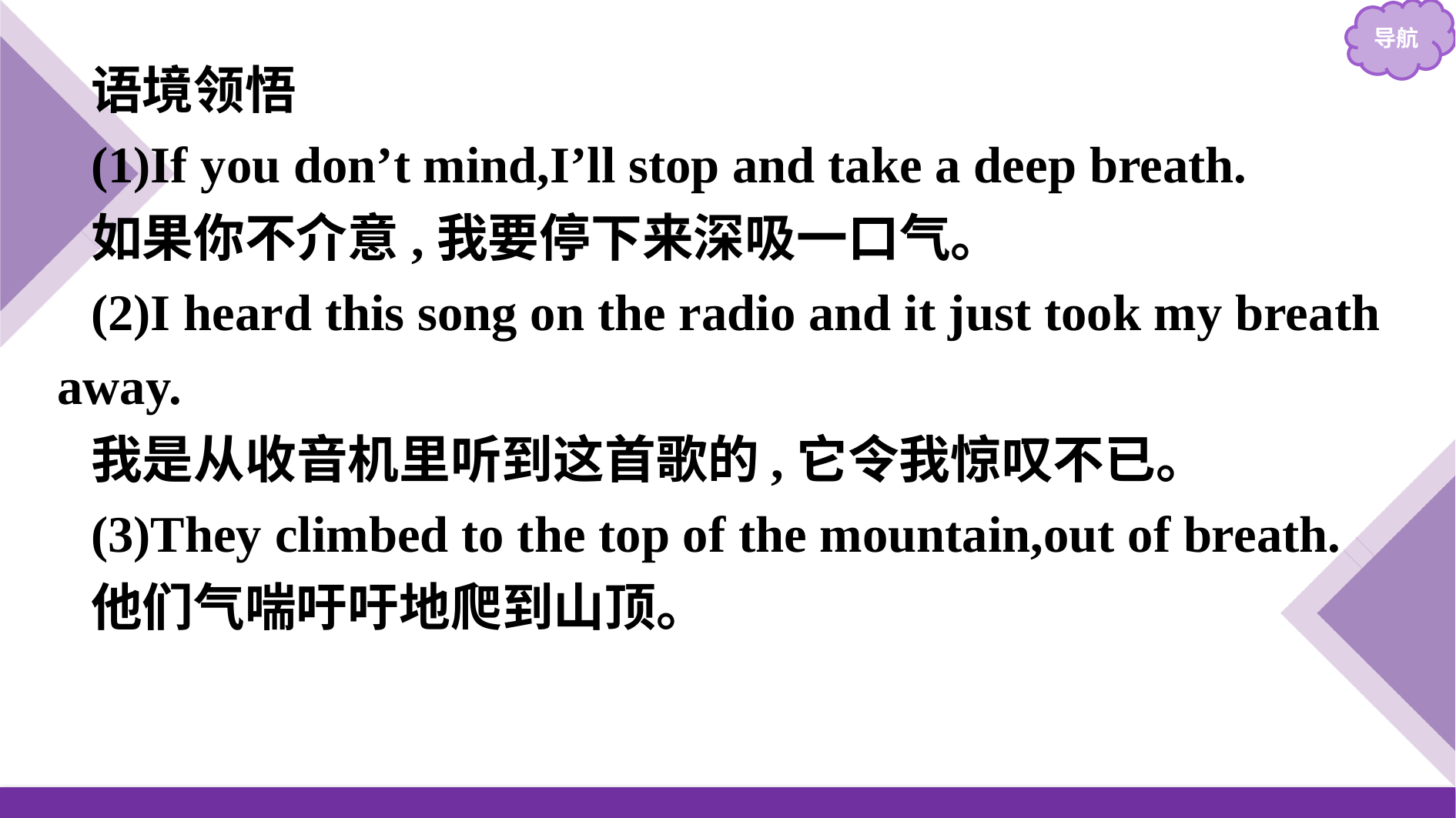

语境领悟
(1)If you don’t mind,I’ll stop and take a deep breath.
如果你不介意,我要停下来深吸一口气。
(2)I heard this song on the radio and it just took my breath away.
我是从收音机里听到这首歌的,它令我惊叹不已。
(3)They climbed to the top of the mountain,out of breath.
他们气喘吁吁地爬到山顶。